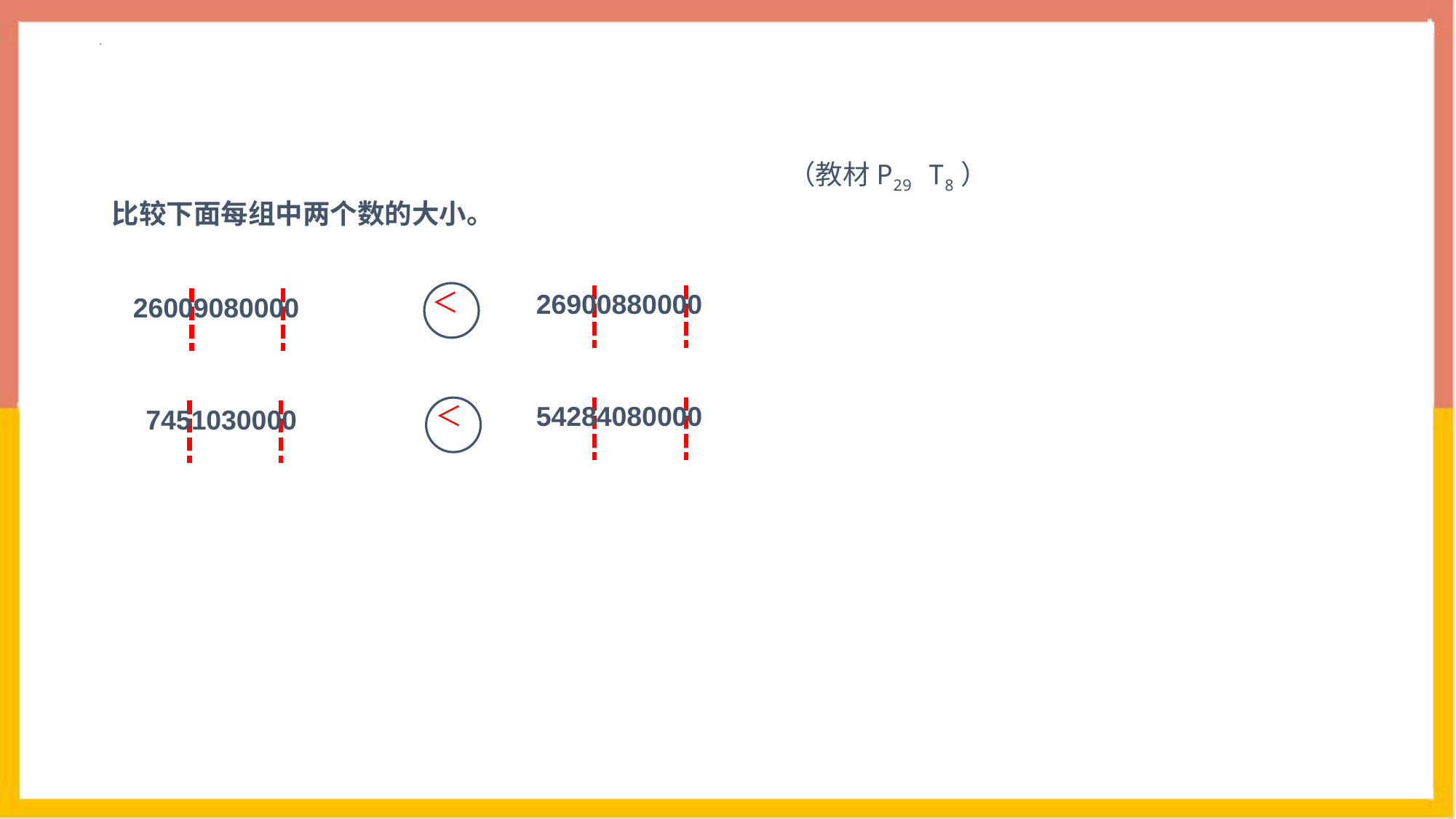

（教材P29 T8）
比较下面每组中两个数的大小。
＜
26900880000

26009080000
54284080000
＜
  7451030000